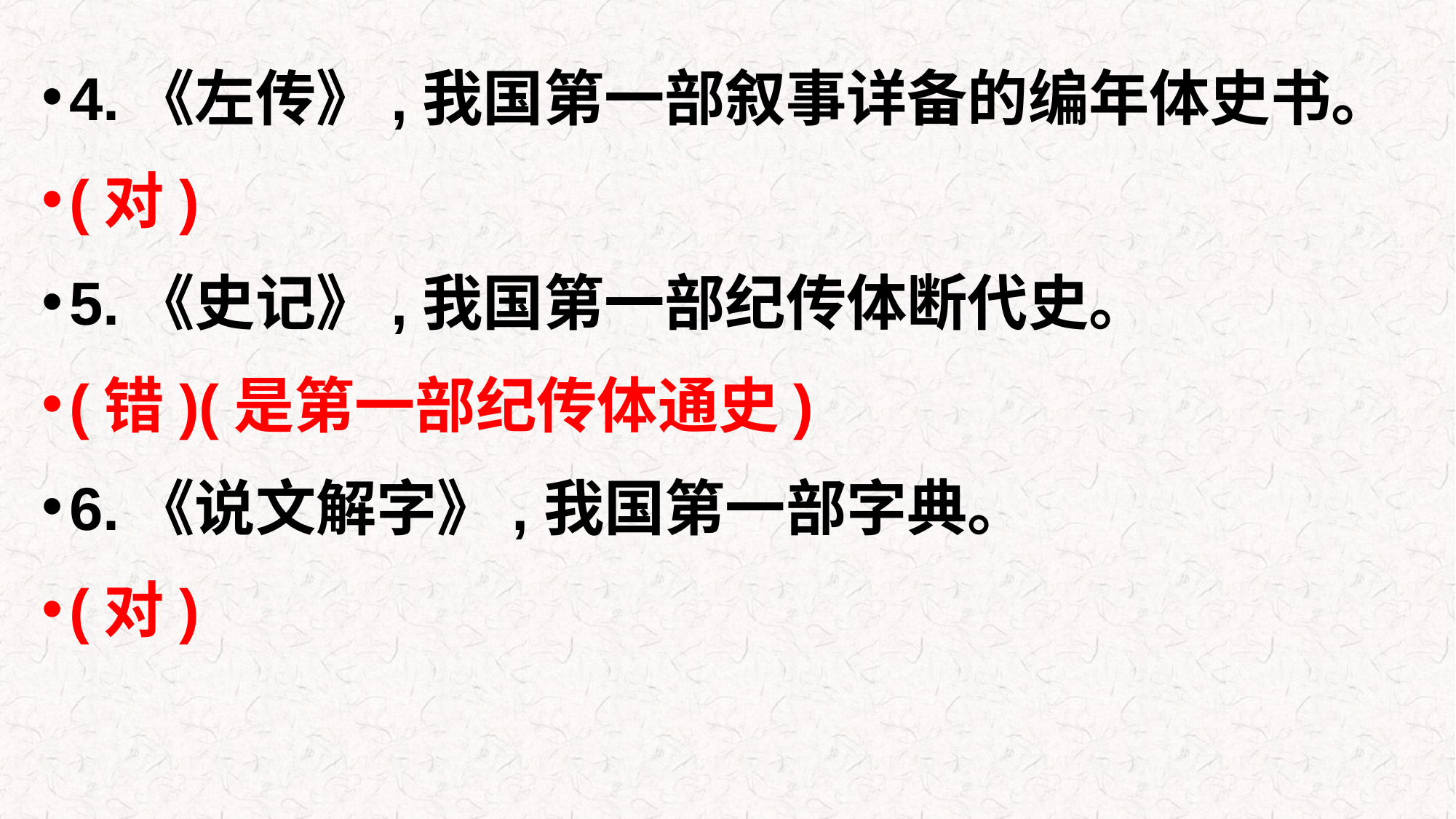

4.《左传》,我国第一部叙事详备的编年体史书。
(对)
5.《史记》,我国第一部纪传体断代史。
(错)(是第一部纪传体通史)
6.《说文解字》,我国第一部字典。
(对)